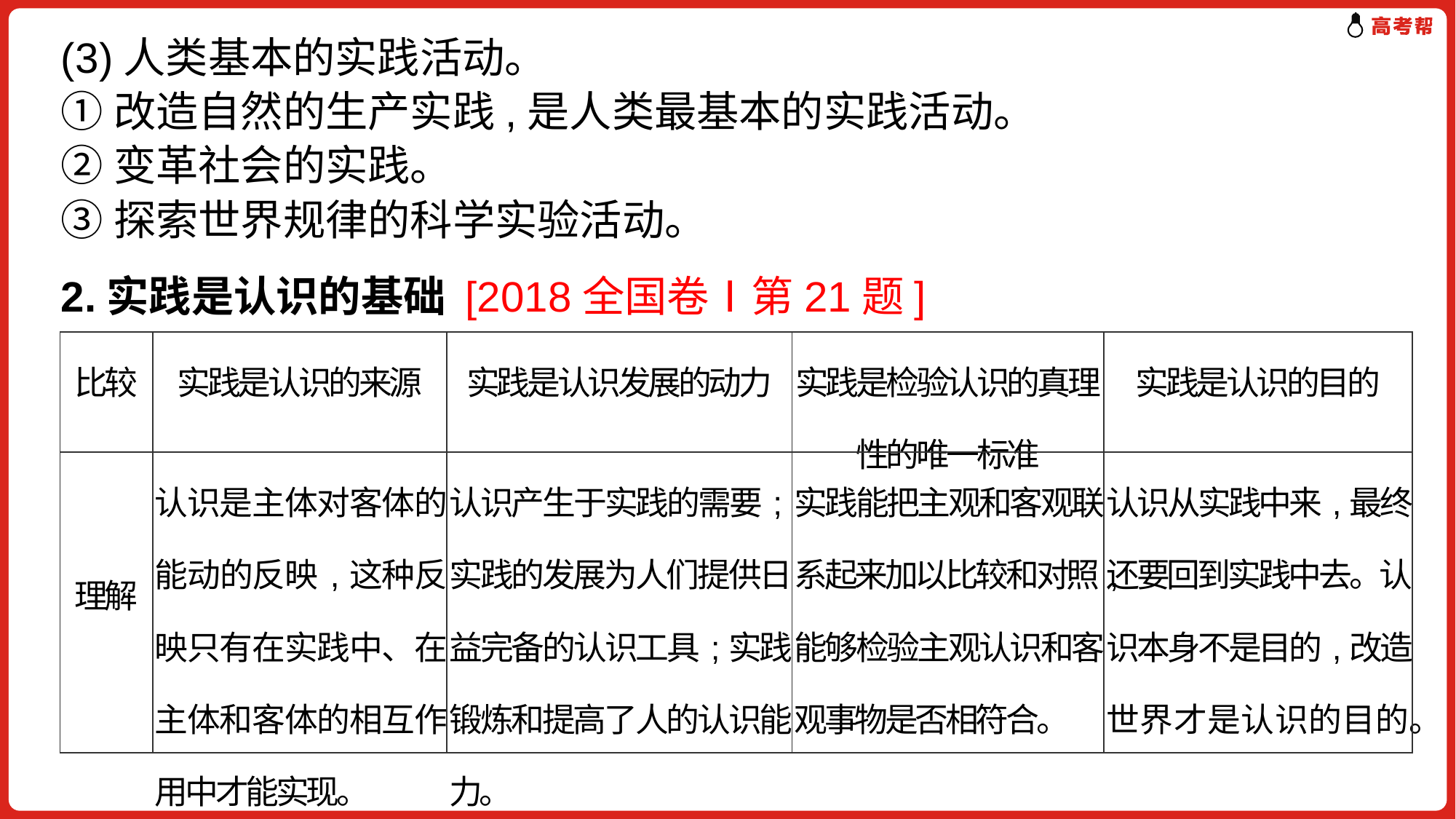

(3)人类基本的实践活动。
①改造自然的生产实践,是人类最基本的实践活动。
②变革社会的实践。
③探索世界规律的科学实验活动。
2.实践是认识的基础 [2018全国卷Ⅰ第21题]

| 比较 | 实践是认识的来源 | 实践是认识发展的动力 | 实践是检验认识的真理 性的唯一标准 | 实践是认识的目的 |
| --- | --- | --- | --- | --- |
| 理解 | 认识是主体对客体的能动的反映,这种反映只有在实践中、在主体和客体的相互作用中才能实现。 | 认识产生于实践的需要;实践的发展为人们提供日益完备的认识工具;实践锻炼和提高了人的认识能力。 | 实践能把主观和客观联系起来加以比较和对照,能够检验主观认识和客观事物是否相符合。 | 认识从实践中来,最终还要回到实践中去。认识本身不是目的,改造世界才是认识的目的。 |